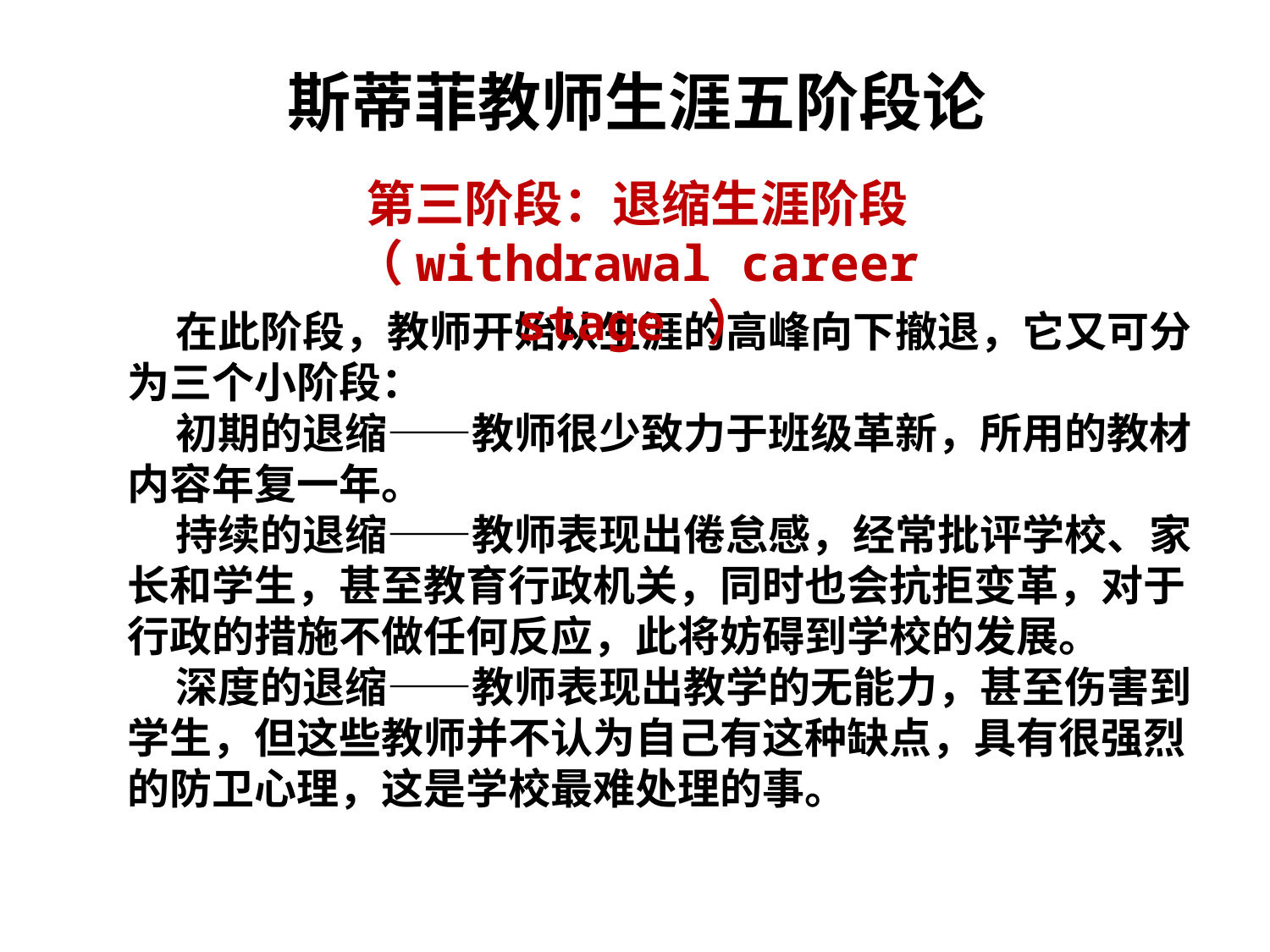

斯蒂菲教师生涯五阶段论
第三阶段：退缩生涯阶段（withdrawal career stage ）
    在此阶段，教师开始从生涯的高峰向下撤退，它又可分为三个小阶段：
    初期的退缩——教师很少致力于班级革新，所用的教材内容年复一年。
    持续的退缩——教师表现出倦怠感，经常批评学校、家长和学生，甚至教育行政机关，同时也会抗拒变革，对于行政的措施不做任何反应，此将妨碍到学校的发展。
    深度的退缩——教师表现出教学的无能力，甚至伤害到学生，但这些教师并不认为自己有这种缺点，具有很强烈的防卫心理，这是学校最难处理的事。